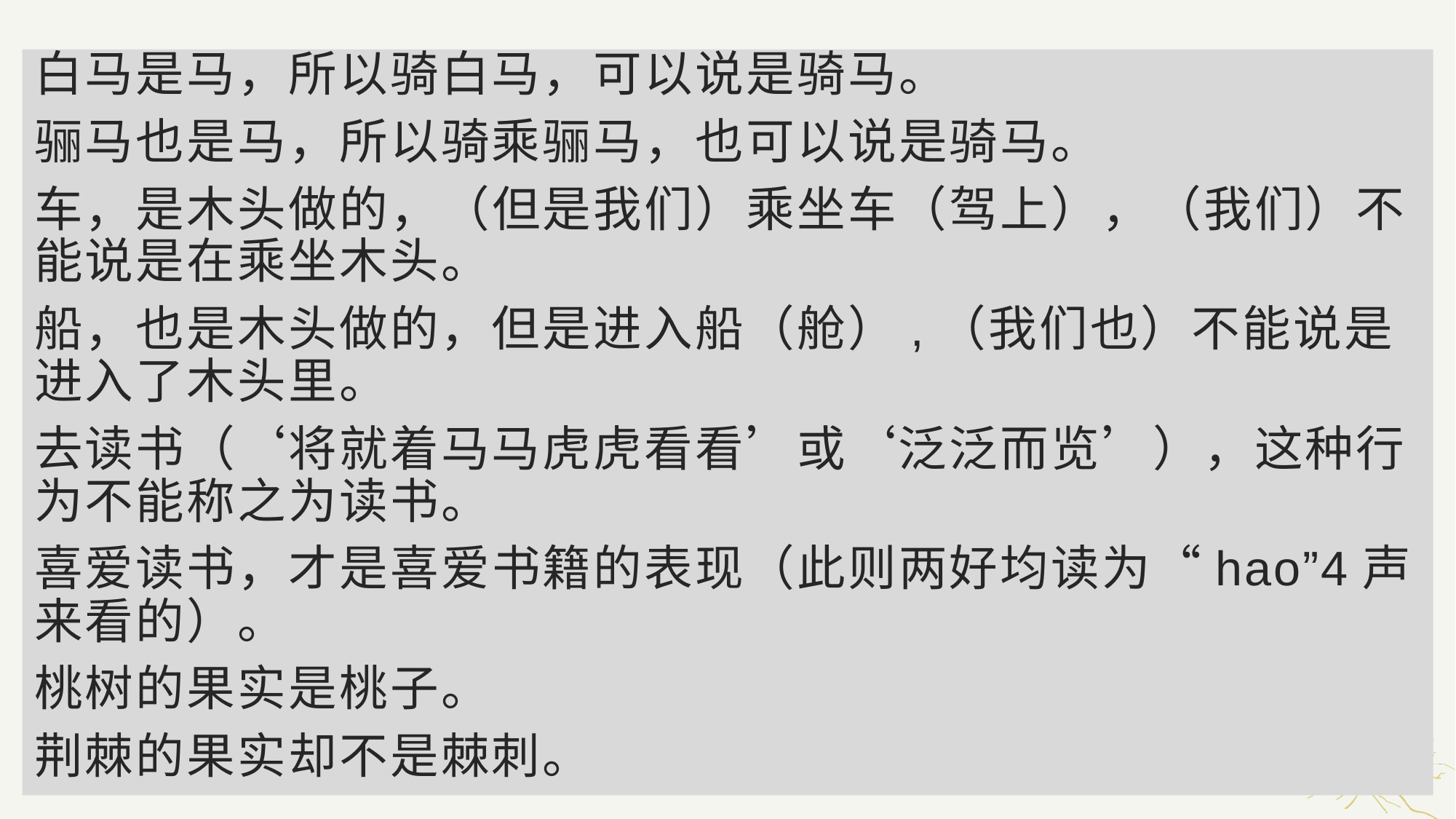

白马是马，所以骑白马，可以说是骑马。
骊马也是马，所以骑乘骊马，也可以说是骑马。
车，是木头做的，（但是我们）乘坐车（驾上），（我们）不能说是在乘坐木头。
船，也是木头做的，但是进入船（舱）,（我们也）不能说是进入了木头里。
去读书（‘将就着马马虎虎看看’或‘泛泛而览’），这种行为不能称之为读书。
喜爱读书，才是喜爱书籍的表现（此则两好均读为“hao”4声来看的）。
桃树的果实是桃子。
荆棘的果实却不是棘刺。